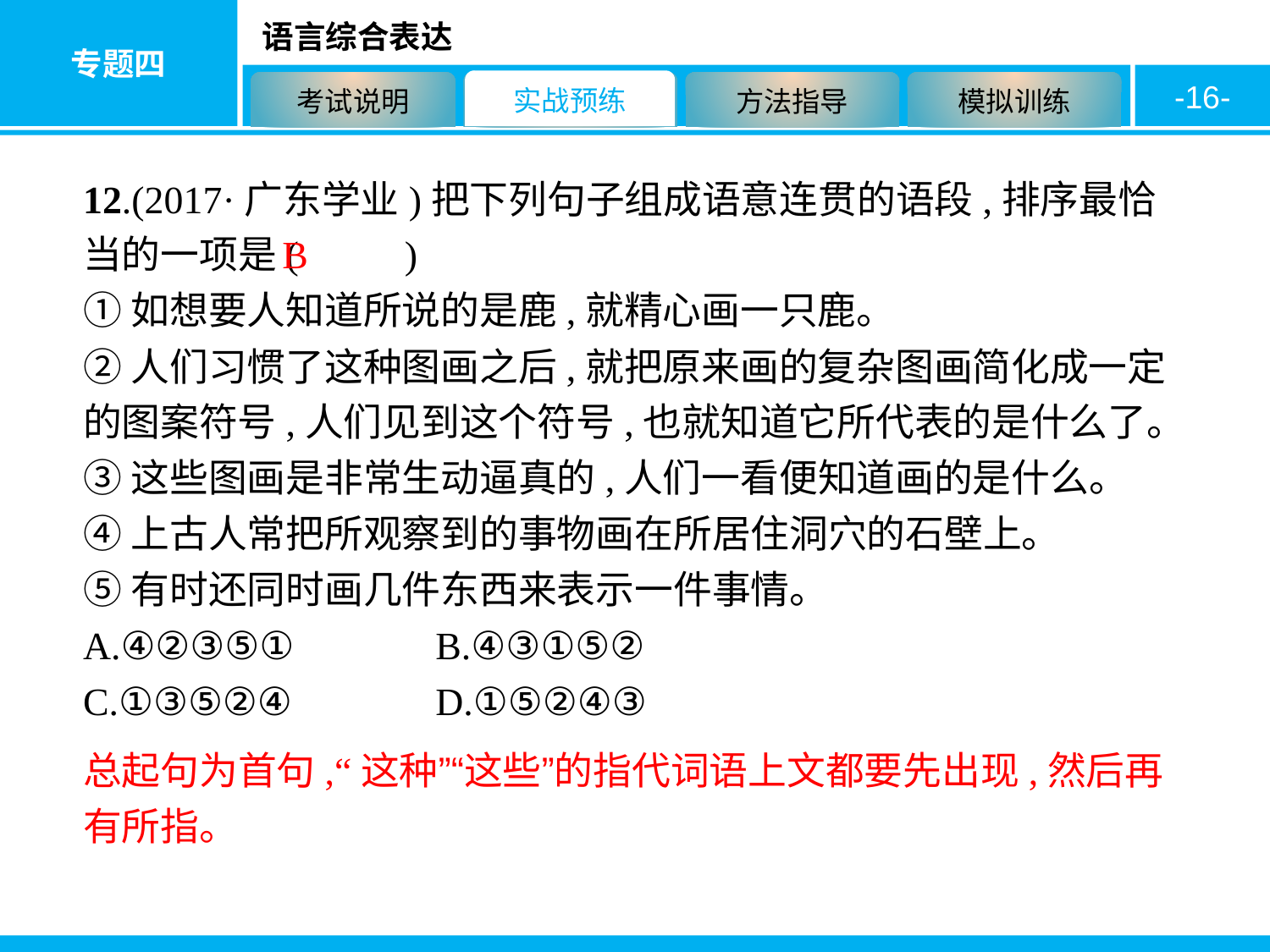

-16-
12.(2017·广东学业)把下列句子组成语意连贯的语段,排序最恰当的一项是( 　　)
①如想要人知道所说的是鹿,就精心画一只鹿。
②人们习惯了这种图画之后,就把原来画的复杂图画简化成一定的图案符号,人们见到这个符号,也就知道它所代表的是什么了。
③这些图画是非常生动逼真的,人们一看便知道画的是什么。
④上古人常把所观察到的事物画在所居住洞穴的石壁上。
⑤有时还同时画几件东西来表示一件事情。
A.④②③⑤①　　　	B.④③①⑤②
C.①③⑤②④		D.①⑤②④③
B
总起句为首句,“这种”“这些”的指代词语上文都要先出现,然后再有所指。